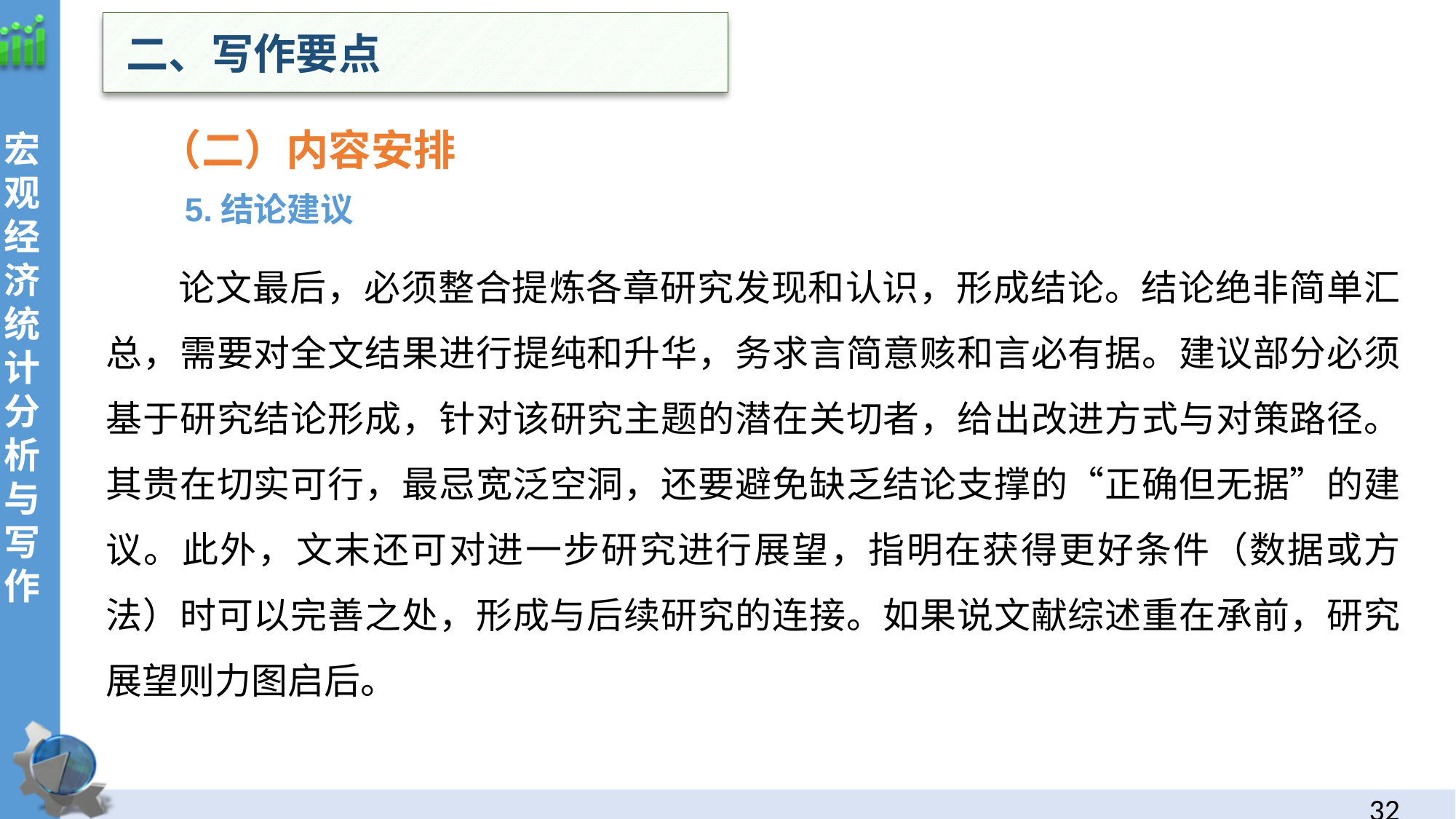

二、写作要点
 （二）内容安排

5.结论建议
论文最后，必须整合提炼各章研究发现和认识，形成结论。结论绝非简单汇总，需要对全文结果进行提纯和升华，务求言简意赅和言必有据。建议部分必须基于研究结论形成，针对该研究主题的潜在关切者，给出改进方式与对策路径。其贵在切实可行，最忌宽泛空洞，还要避免缺乏结论支撑的“正确但无据”的建议。此外，文末还可对进一步研究进行展望，指明在获得更好条件（数据或方法）时可以完善之处，形成与后续研究的连接。如果说文献综述重在承前，研究展望则力图启后。

32